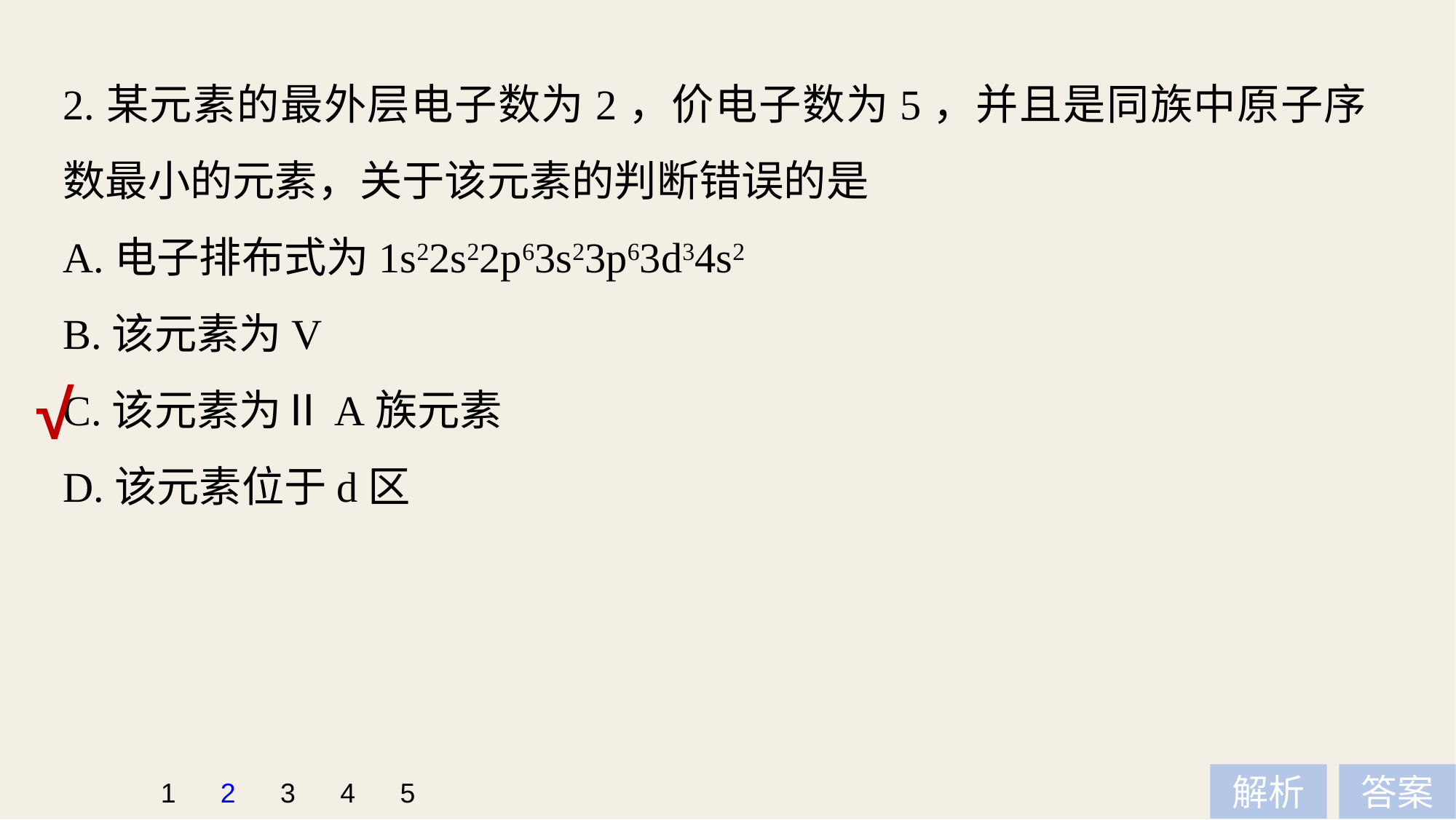

2.某元素的最外层电子数为2，价电子数为5，并且是同族中原子序数最小的元素，关于该元素的判断错误的是
A.电子排布式为1s22s22p63s23p63d34s2
B.该元素为V
C.该元素为ⅡA族元素
D.该元素位于d区
√
1
2
3
4
5
解析
答案